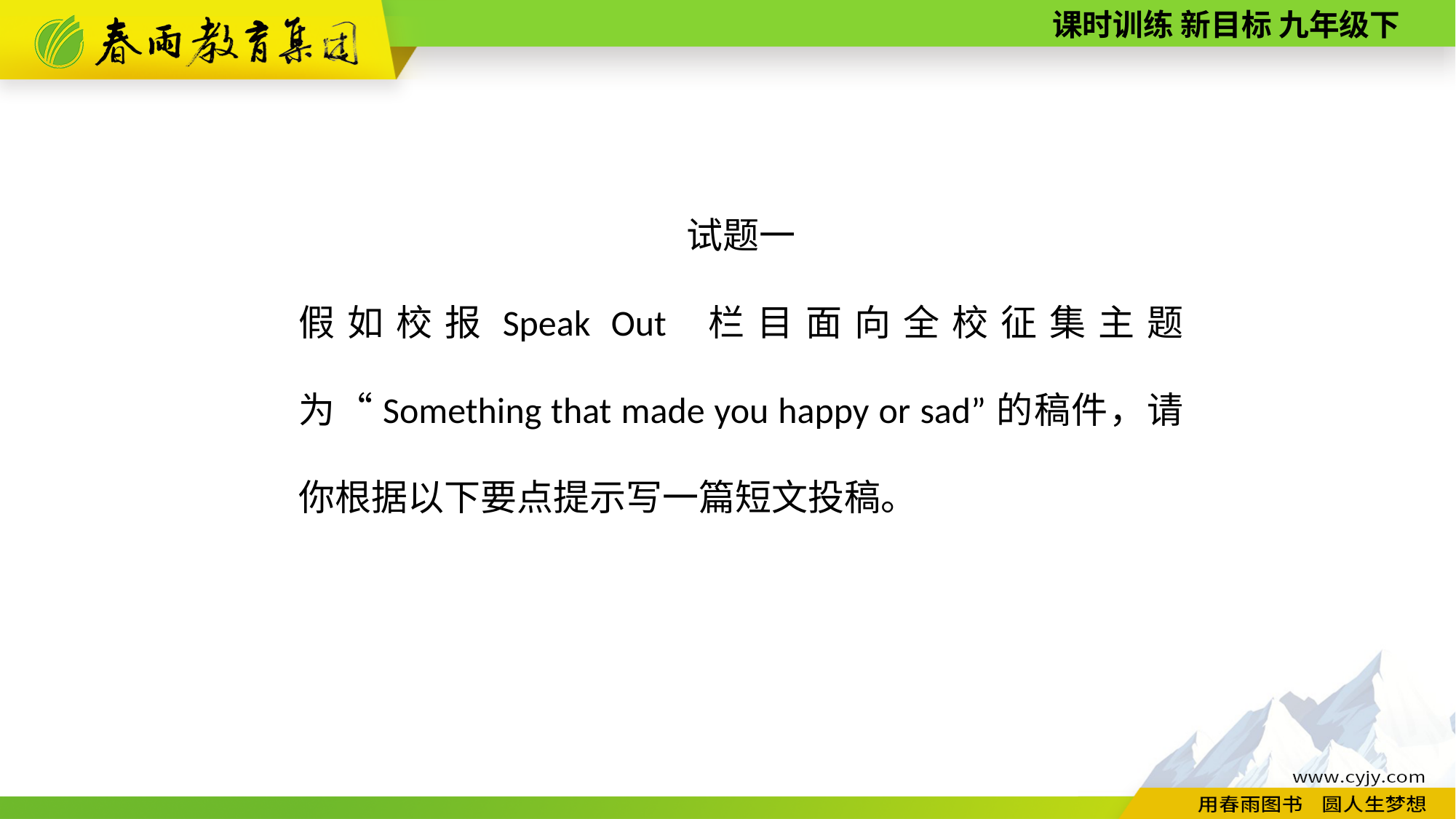

试题一
假如校报Speak Out 栏目面向全校征集主题为“Something that made you happy or sad”的稿件，请你根据以下要点提示写一篇短文投稿。